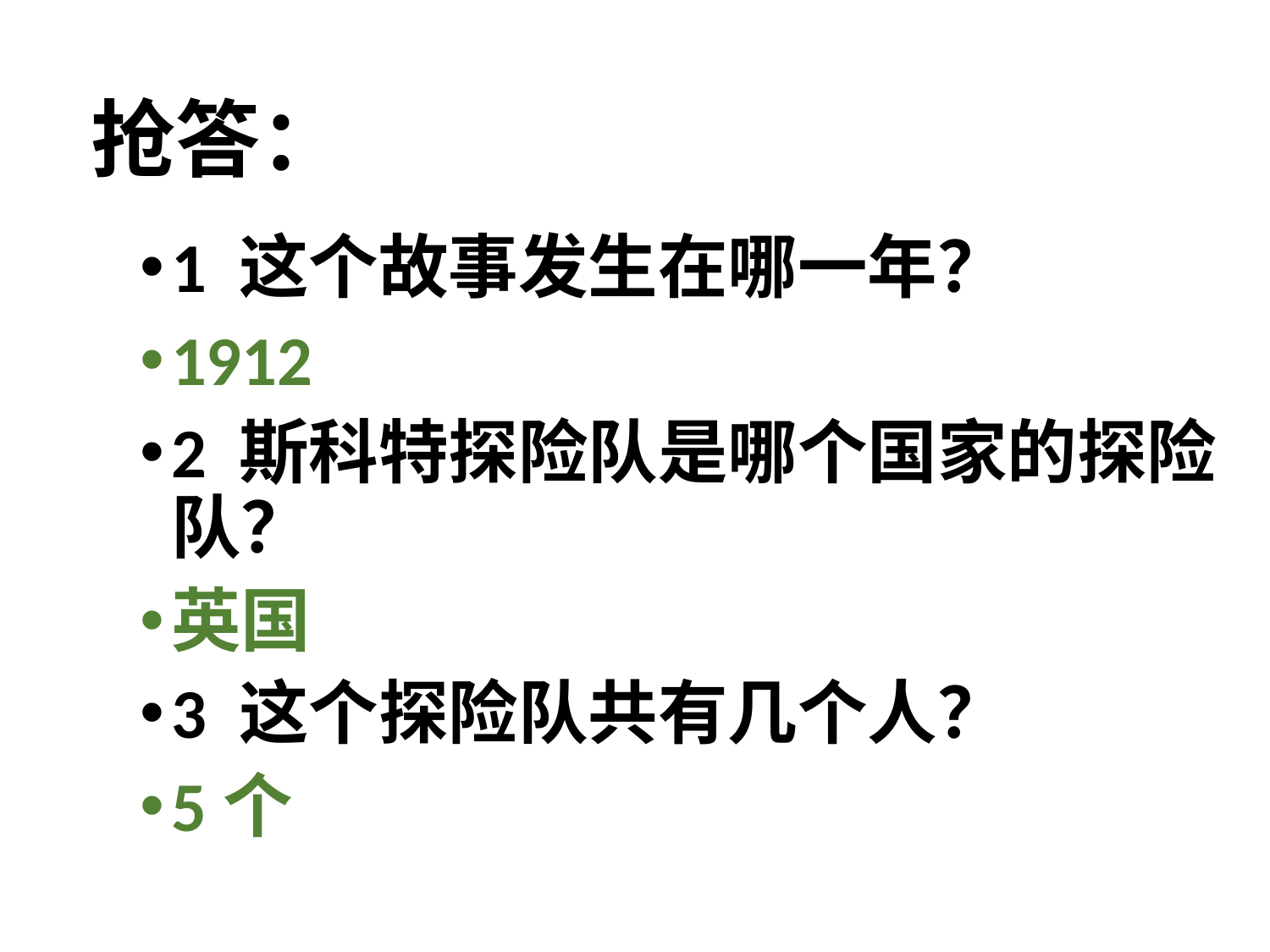

抢答：
1 这个故事发生在哪一年？
1912
2 斯科特探险队是哪个国家的探险队？
英国
3 这个探险队共有几个人？
5个